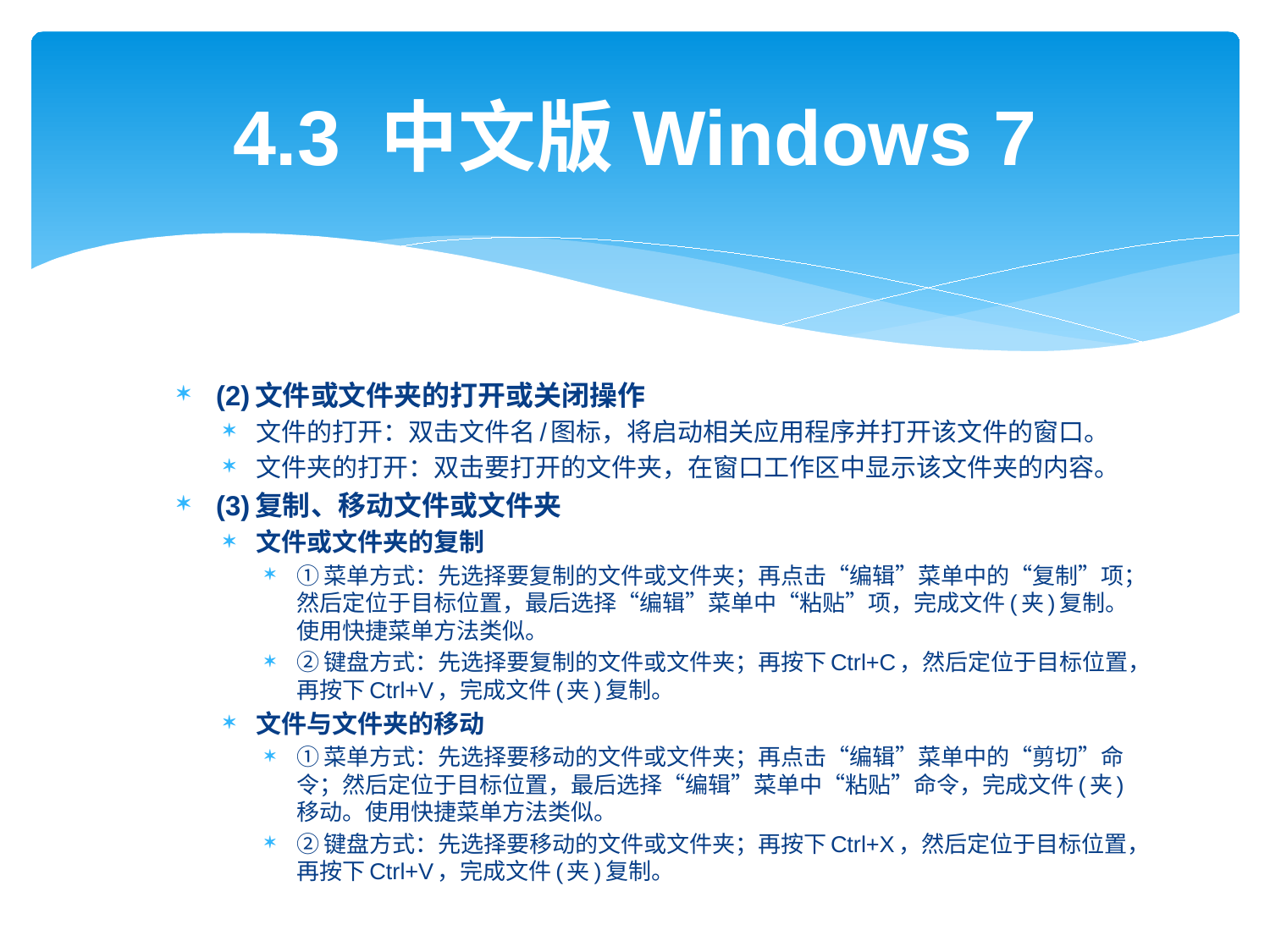

# 4.3 中文版Windows 7
(2)文件或文件夹的打开或关闭操作
文件的打开：双击文件名/图标，将启动相关应用程序并打开该文件的窗口。
文件夹的打开：双击要打开的文件夹，在窗口工作区中显示该文件夹的内容。
(3)复制、移动文件或文件夹
文件或文件夹的复制
①菜单方式：先选择要复制的文件或文件夹；再点击“编辑”菜单中的“复制”项；然后定位于目标位置，最后选择“编辑”菜单中“粘贴”项，完成文件(夹)复制。使用快捷菜单方法类似。
②键盘方式：先选择要复制的文件或文件夹；再按下Ctrl+C，然后定位于目标位置，再按下Ctrl+V，完成文件(夹)复制。
文件与文件夹的移动
①菜单方式：先选择要移动的文件或文件夹；再点击“编辑”菜单中的“剪切”命令；然后定位于目标位置，最后选择“编辑”菜单中“粘贴”命令，完成文件(夹)移动。使用快捷菜单方法类似。
②键盘方式：先选择要移动的文件或文件夹；再按下Ctrl+X，然后定位于目标位置，再按下Ctrl+V，完成文件(夹)复制。